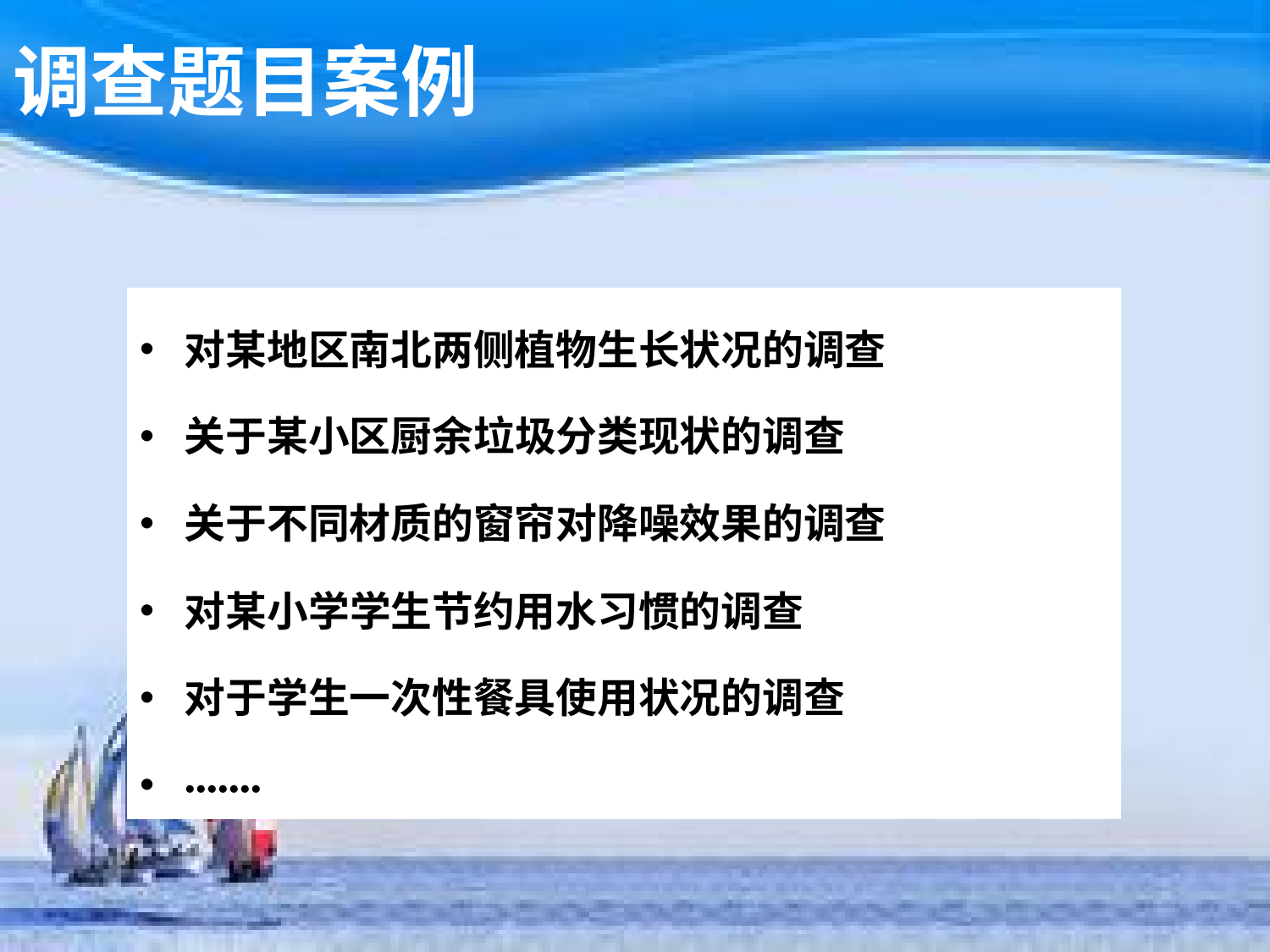

# 调查题目案例
对某地区南北两侧植物生长状况的调查
关于某小区厨余垃圾分类现状的调查
关于不同材质的窗帘对降噪效果的调查
对某小学学生节约用水习惯的调查
对于学生一次性餐具使用状况的调查
·······